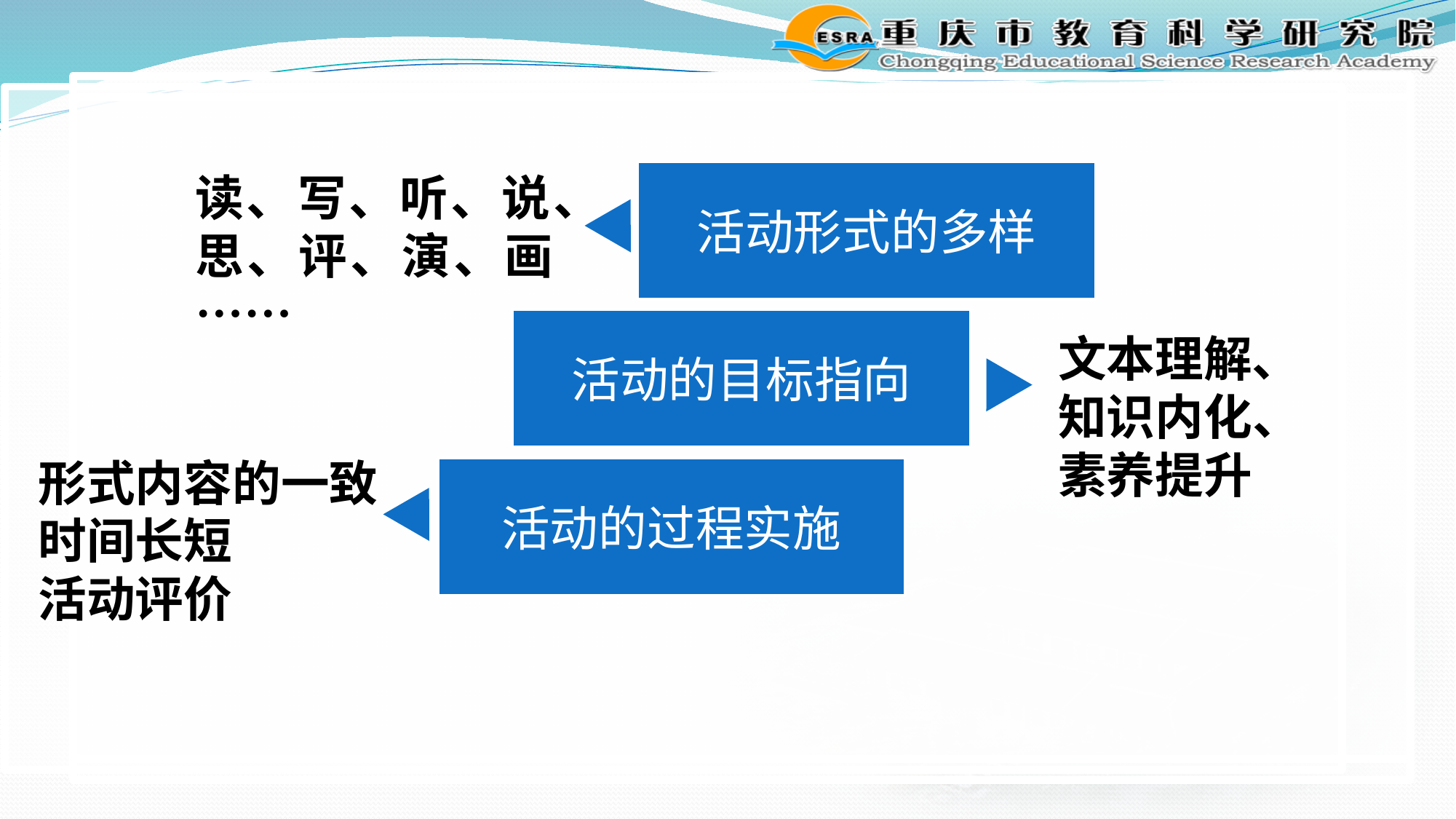

活动形式的多样
读、写、听、说、
思、评、演、画……

活动的目标指向
文本理解、
知识内化、
素养提升

形式内容的一致
时间长短
活动评价

活动的过程实施